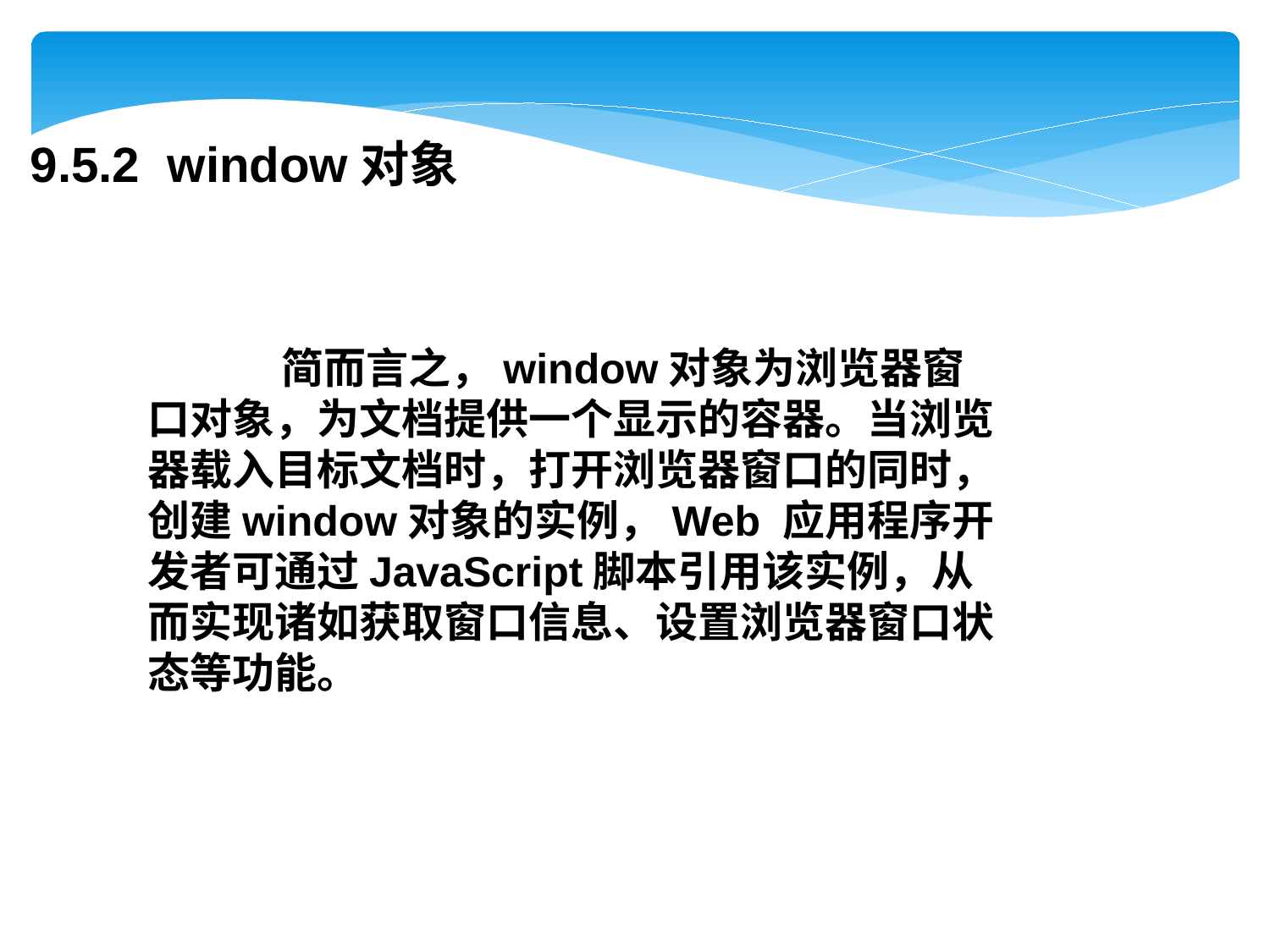

9.5.2  window对象
             简而言之，window对象为浏览器窗口对象，为文档提供一个显示的容器。当浏览器载入目标文档时，打开浏览器窗口的同时，创建window对象的实例，Web 应用程序开发者可通过JavaScript脚本引用该实例，从而实现诸如获取窗口信息、设置浏览器窗口状态等功能。